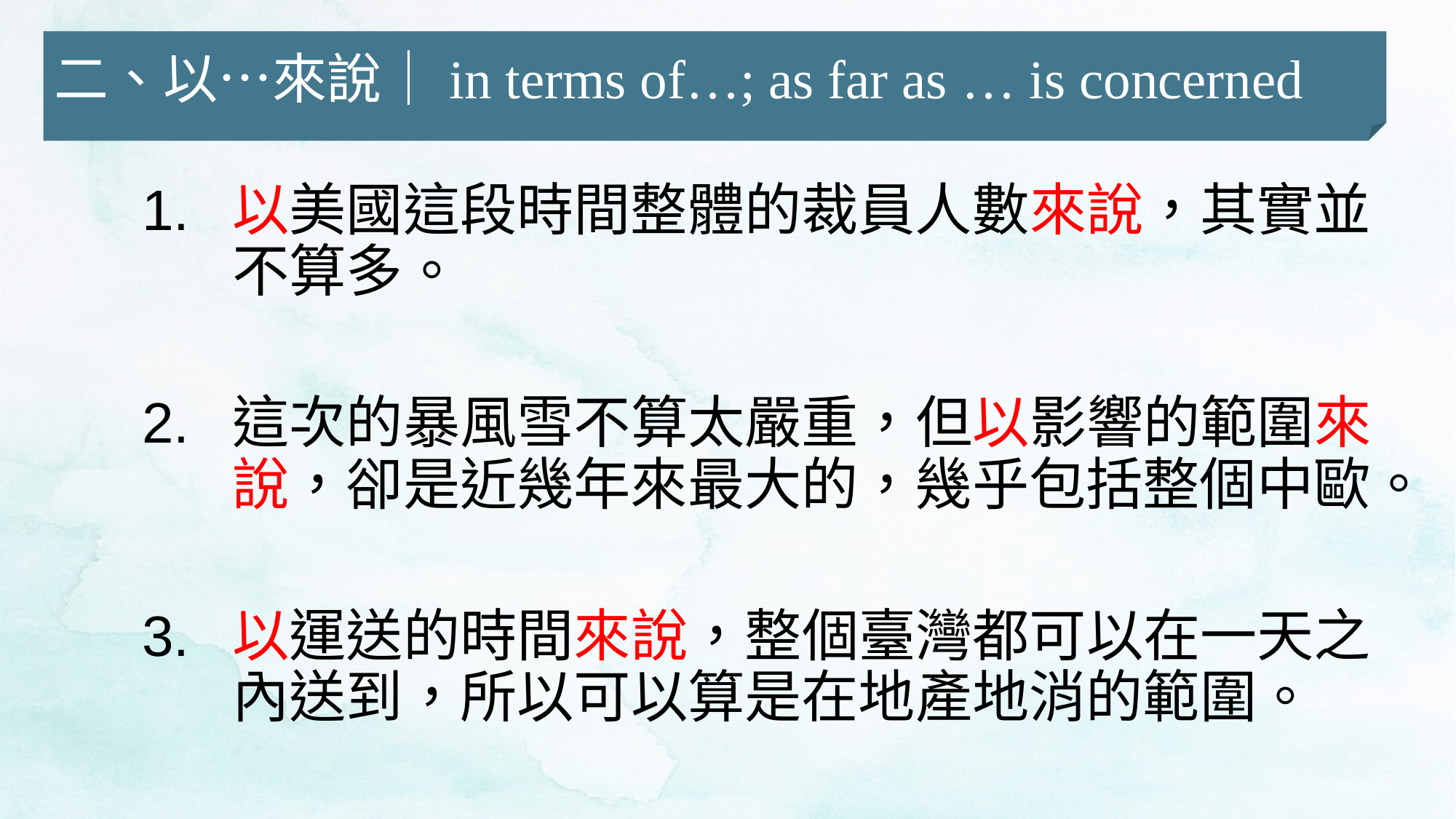

二、以…來說｜in terms of…; as far as … is concerned
以美國這段時間整體的裁員人數來說，其實並不算多。

這次的暴風雪不算太嚴重，但以影響的範圍來說，卻是近幾年來最大的，幾乎包括整個中歐。

以運送的時間來說，整個臺灣都可以在一天之內送到，所以可以算是在地產地消的範圍。